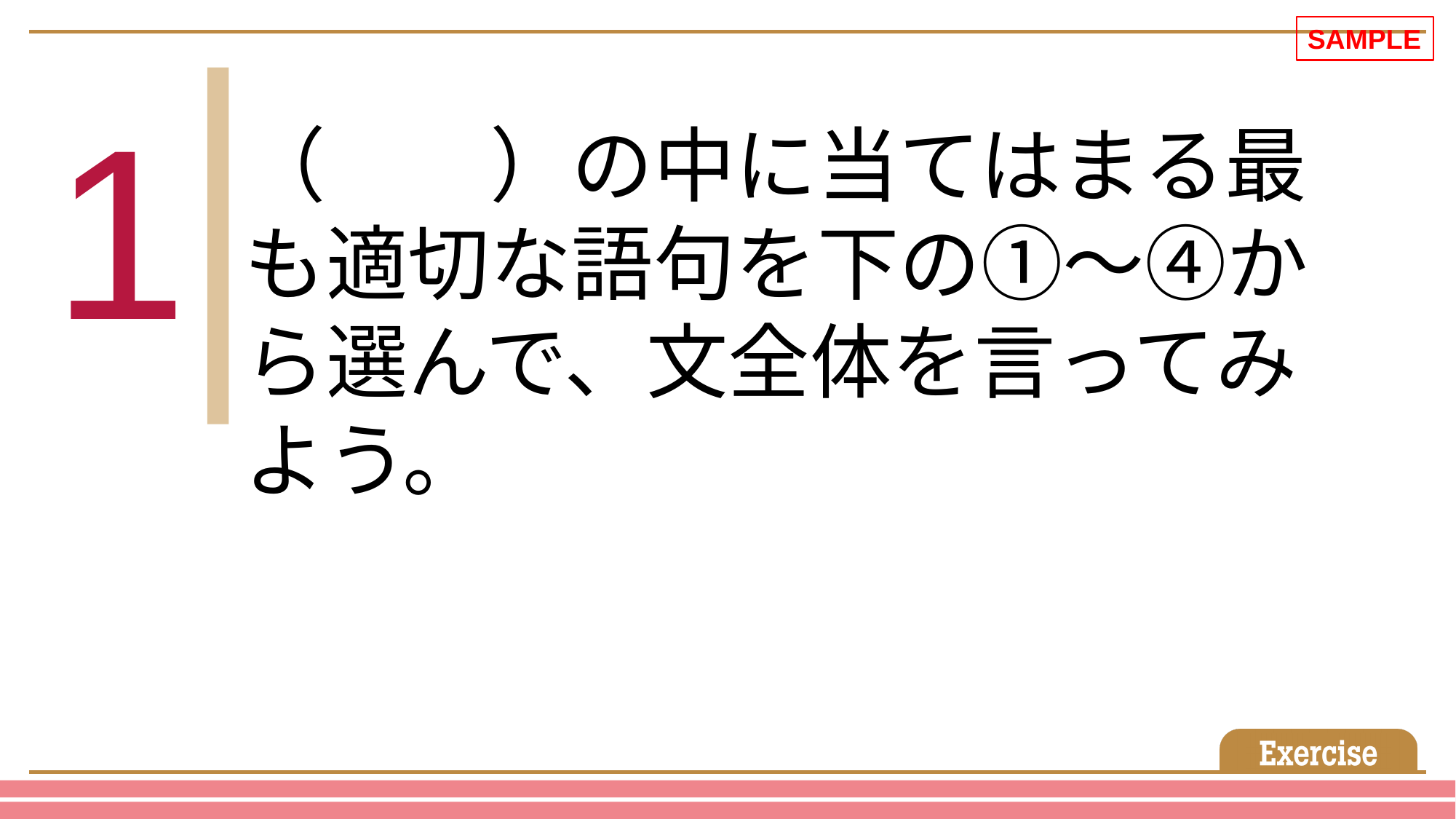

SAMPLE
1
（　　）の中に当てはまる最も適切な語句を下の①～④から選んで、文全体を言ってみよう。